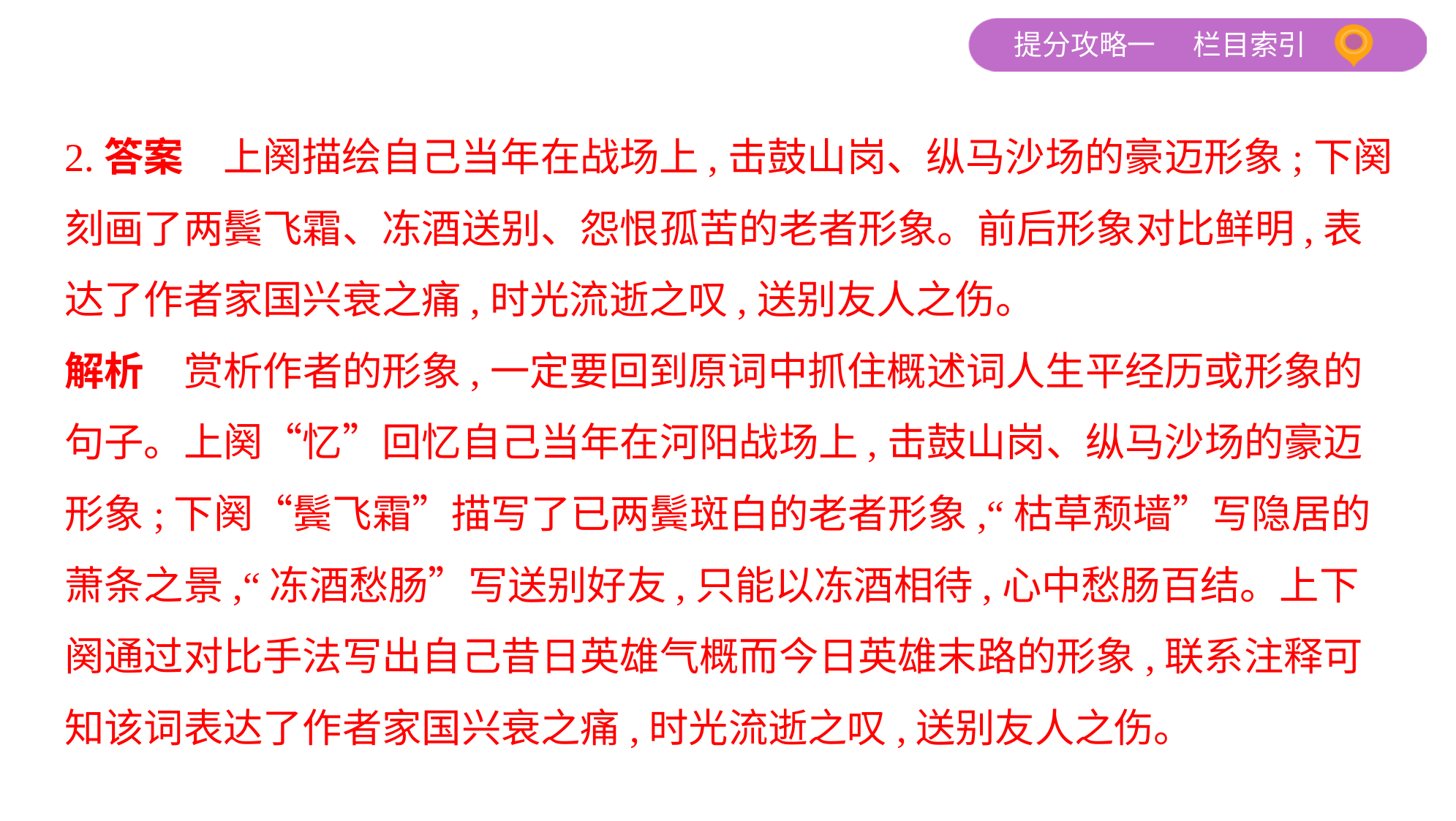

2.答案　上阕描绘自己当年在战场上,击鼓山岗、纵马沙场的豪迈形象;下阕
刻画了两鬓飞霜、冻酒送别、怨恨孤苦的老者形象。前后形象对比鲜明,表
达了作者家国兴衰之痛,时光流逝之叹,送别友人之伤。
解析　赏析作者的形象,一定要回到原词中抓住概述词人生平经历或形象的
句子。上阕“忆”回忆自己当年在河阳战场上,击鼓山岗、纵马沙场的豪迈
形象;下阕“鬓飞霜”描写了已两鬓斑白的老者形象,“枯草颓墙”写隐居的
萧条之景,“冻酒愁肠”写送别好友,只能以冻酒相待,心中愁肠百结。上下
阕通过对比手法写出自己昔日英雄气概而今日英雄末路的形象,联系注释可
知该词表达了作者家国兴衰之痛,时光流逝之叹,送别友人之伤。